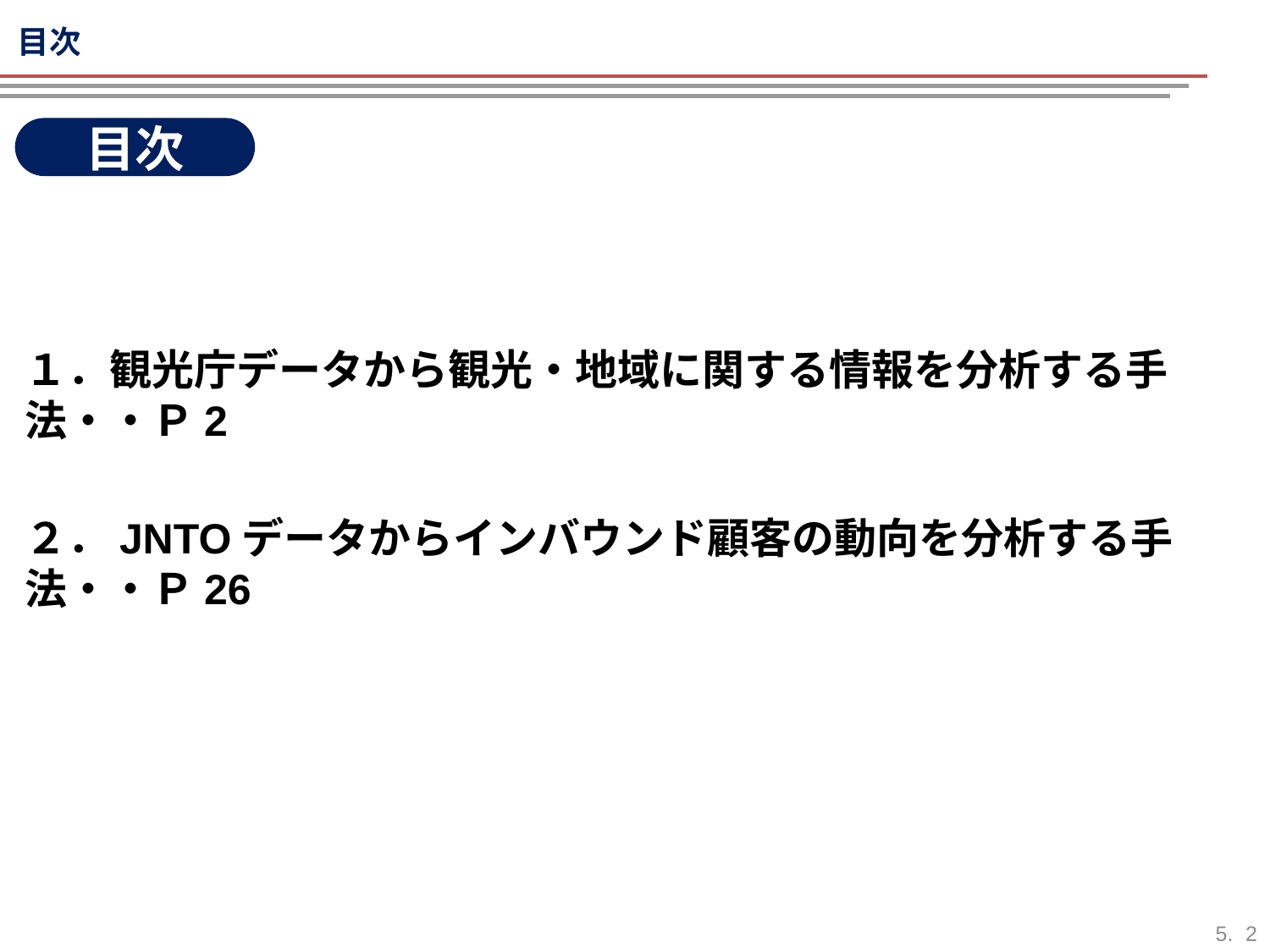

# 目次
目次
１．観光庁データから観光・地域に関する情報を分析する手法・・Ｐ2

２．JNTOデータからインバウンド顧客の動向を分析する手法・・Ｐ26
2